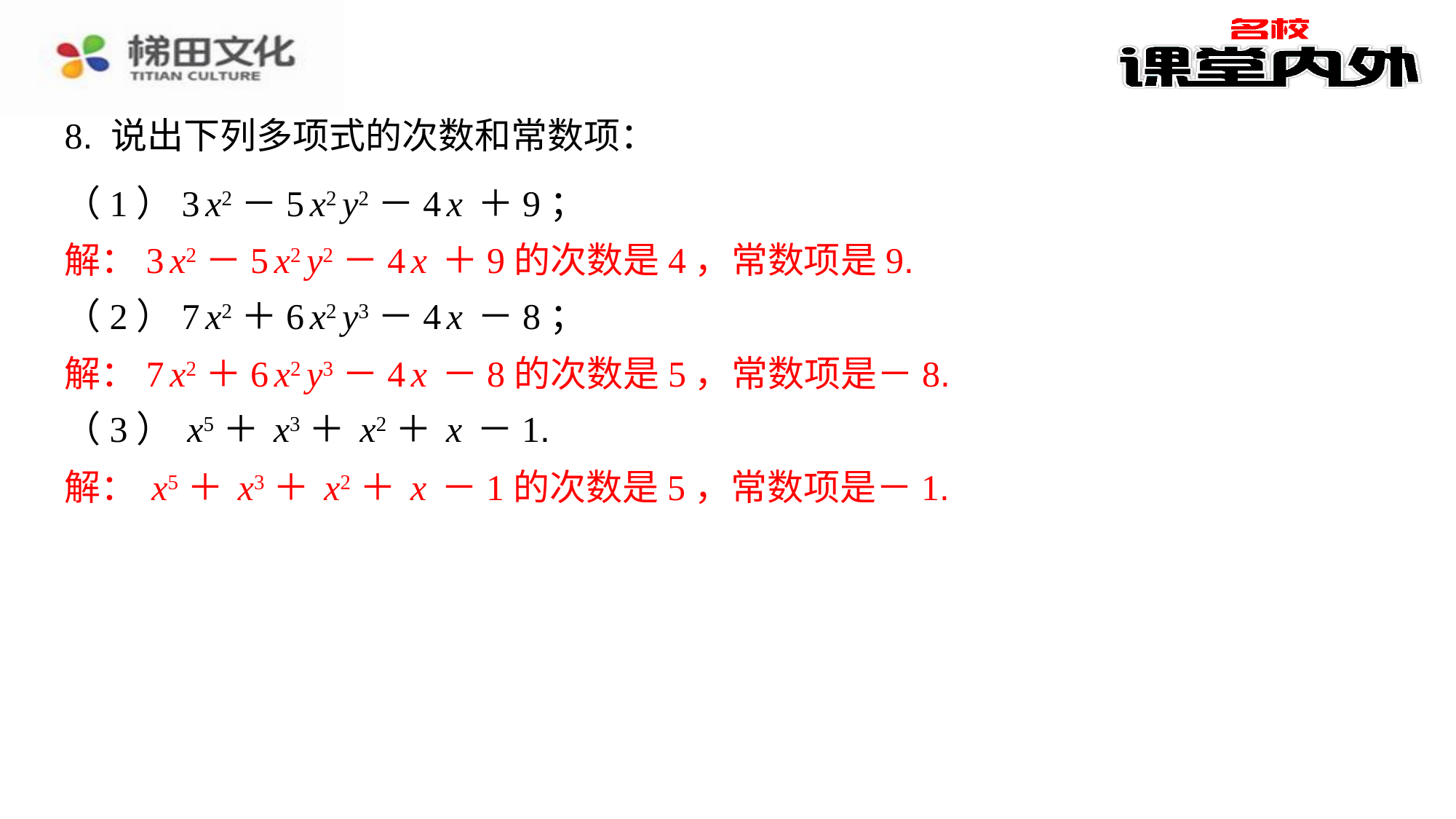

8. 说出下列多项式的次数和常数项：
（1）3x2－5x2y2－4x＋9；
解：3x2－5x2y2－4x＋9的次数是4，常数项是9.
（2）7x2＋6x2y3－4x－8；
解：7x2＋6x2y3－4x－8的次数是5，常数项是－8.
（3）x5＋x3＋x2＋x－1.
解：x5＋x3＋x2＋x－1的次数是5，常数项是－1.
解：3x2－5x2y2－4x＋9的次数是4，常数项是9.
解：7x2＋6x2y3－4x－8的次数是5，常数项是－8.
解：x5＋x3＋x2＋x－1的次数是5，常数项是－1.